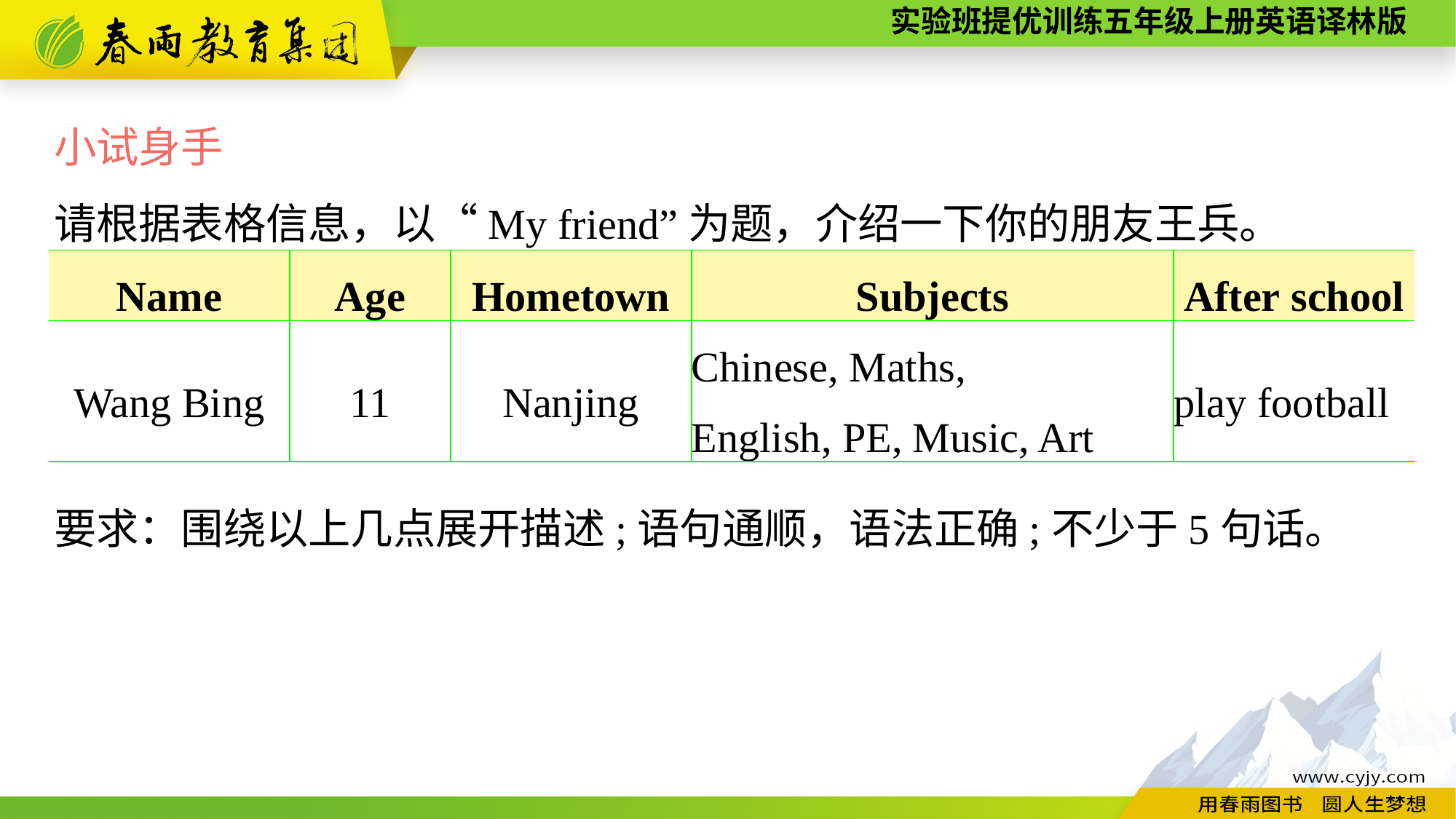

小试身手
请根据表格信息，以“My friend”为题，介绍一下你的朋友王兵。

要求：围绕以上几点展开描述;语句通顺，语法正确;不少于5句话。
| Name | Age | Hometown | Subjects | After school |
| --- | --- | --- | --- | --- |
| Wang Bing | 11 | Nanjing | Chinese, Maths, English, PE, Music, Art | play football |